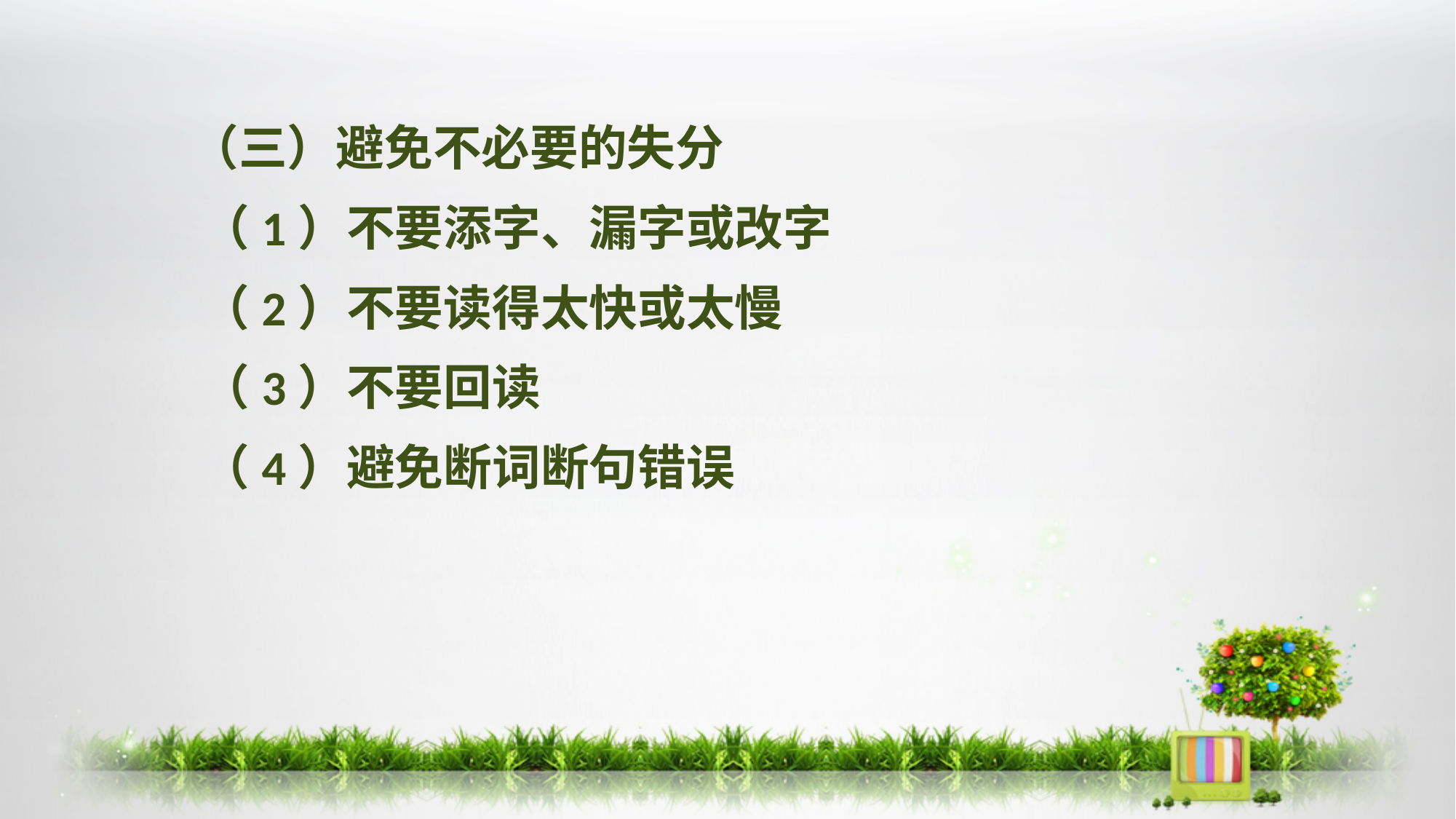

（三）避免不必要的失分
         （1）不要添字、漏字或改字
         （2）不要读得太快或太慢
         （3）不要回读
         （4）避免断词断句错误